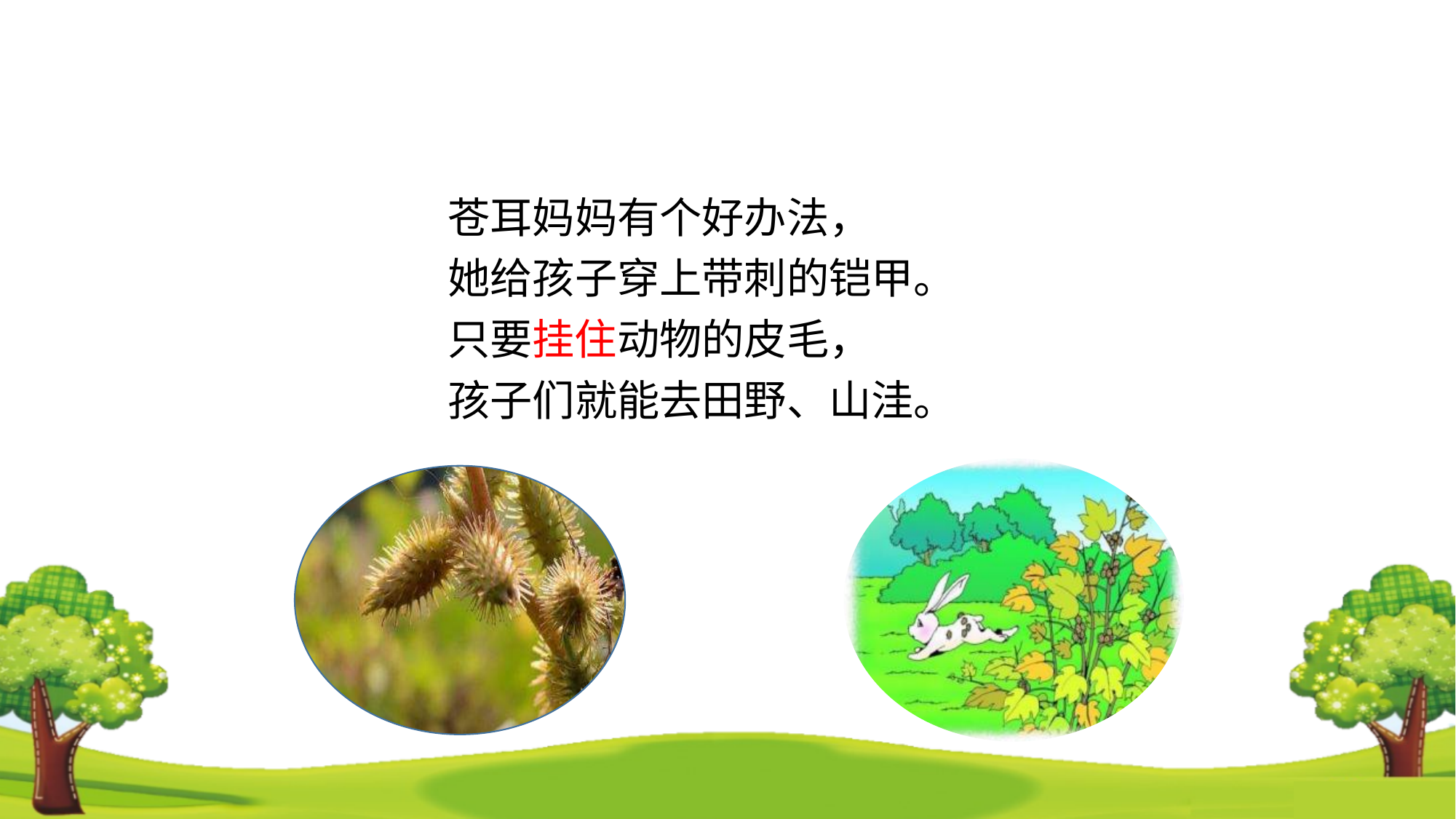

小学学科网  xuekeedu.com
小学学科网  xuekeedu.com
苍耳妈妈有个好办法，
她给孩子穿上带刺的铠甲。
只要挂住动物的皮毛，
孩子们就能去田野、山洼。
小学学科网  xuekeedu.com